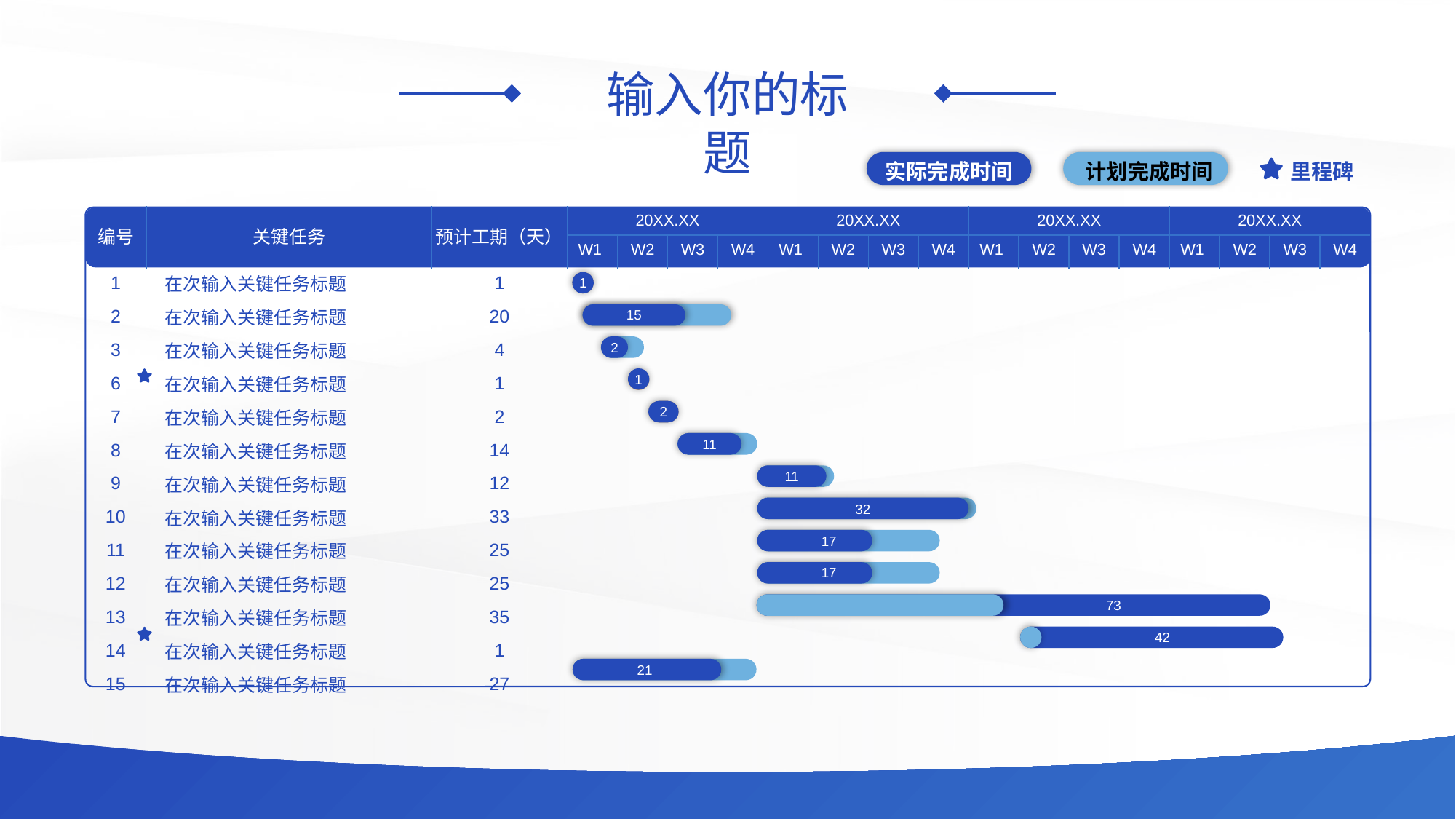

# 输入你的标题

实际完成时间

计划完成时间

里程碑
| 编号 | 关键任务 | 预计工期（天） | 20XX.XX |  |  |  | 20XX.XX |  |  |  | 20XX.XX |  |  |  | 20XX.XX |  |  |  |
| --- | --- | --- | --- | --- | --- | --- | --- | --- | --- | --- | --- | --- | --- | --- | --- | --- | --- | --- |
|  |  |  | W1 | W2 | W3 | W4 | W1 | W2 | W3 | W4 | W1 | W2 | W3 | W4 | W1 | W2 | W3 | W4 |
| 1 | 在次输入关键任务标题 | 1 |  |  |  |  |  |  |  |  |  |  |  |  |  |  |  |  |
| 2 | 在次输入关键任务标题 | 20 |  |  |  |  |  |  |  |  |  |  |  |  |  |  |  |  |
| 3 | 在次输入关键任务标题 | 4 |  |  |  |  |  |  |  |  |  |  |  |  |  |  |  |  |
| 6 | 在次输入关键任务标题 | 1 |  |  |  |  |  |  |  |  |  |  |  |  |  |  |  |  |
| 7 | 在次输入关键任务标题 | 2 |  |  |  |  |  |  |  |  |  |  |  |  |  |  |  |  |
| 8 | 在次输入关键任务标题 | 14 |  |  |  |  |  |  |  |  |  |  |  |  |  |  |  |  |
| 9 | 在次输入关键任务标题 | 12 |  |  |  |  |  |  |  |  |  |  |  |  |  |  |  |  |
| 10 | 在次输入关键任务标题 | 33 |  |  |  |  |  |  |  |  |  |  |  |  |  |  |  |  |
| 11 | 在次输入关键任务标题 | 25 |  |  |  |  |  |  |  |  |  |  |  |  |  |  |  |  |
| 12 | 在次输入关键任务标题 | 25 |  |  |  |  |  |  |  |  |  |  |  |  |  |  |  |  |
| 13 | 在次输入关键任务标题 | 35 |  |  |  |  |  |  |  |  |  |  |  |  |  |  |  |  |
| 14 | 在次输入关键任务标题 | 1 |  |  |  |  |  |  |  |  |  |  |  |  |  |  |  |  |
| 15 | 在次输入关键任务标题 | 27 |  |  |  |  |  |  |  |  |  |  |  |  |  |  |  |  |

1

15

2

1

2

11

11

32

17

17

73

42

21